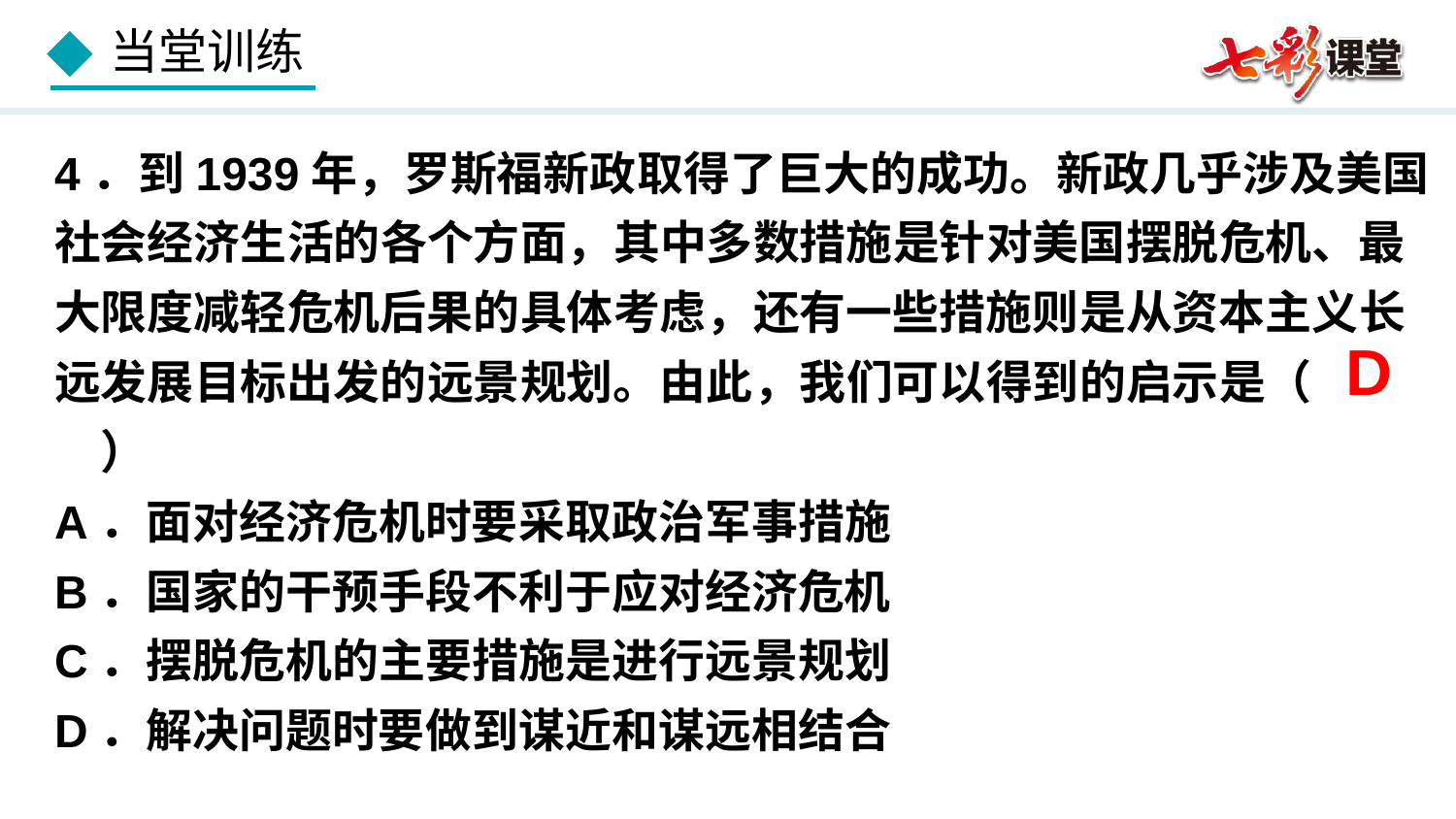

4．到1939年，罗斯福新政取得了巨大的成功。新政几乎涉及美国社会经济生活的各个方面，其中多数措施是针对美国摆脱危机、最大限度减轻危机后果的具体考虑，还有一些措施则是从资本主义长远发展目标出发的远景规划。由此，我们可以得到的启示是（　　）
A．面对经济危机时要采取政治军事措施
B．国家的干预手段不利于应对经济危机
C．摆脱危机的主要措施是进行远景规划
D．解决问题时要做到谋近和谋远相结合
D